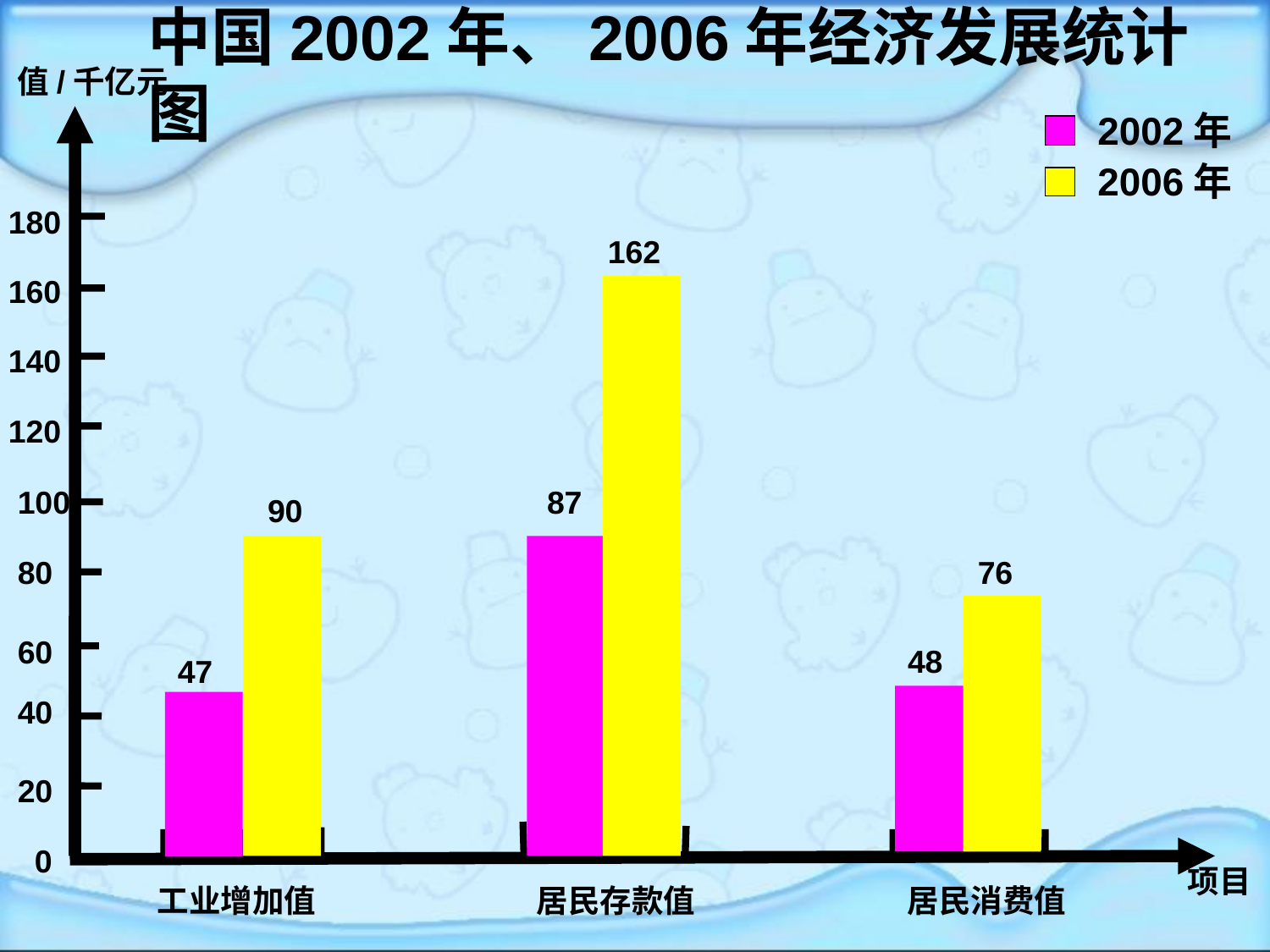

中国2002年、2006年经济发展统计图
值/千亿元
2002年

2006年

180

162
160

140

120

100
87
90

80
76

60
48
47

40

20

0
项目

工业增加值
居民存款值
居民消费值